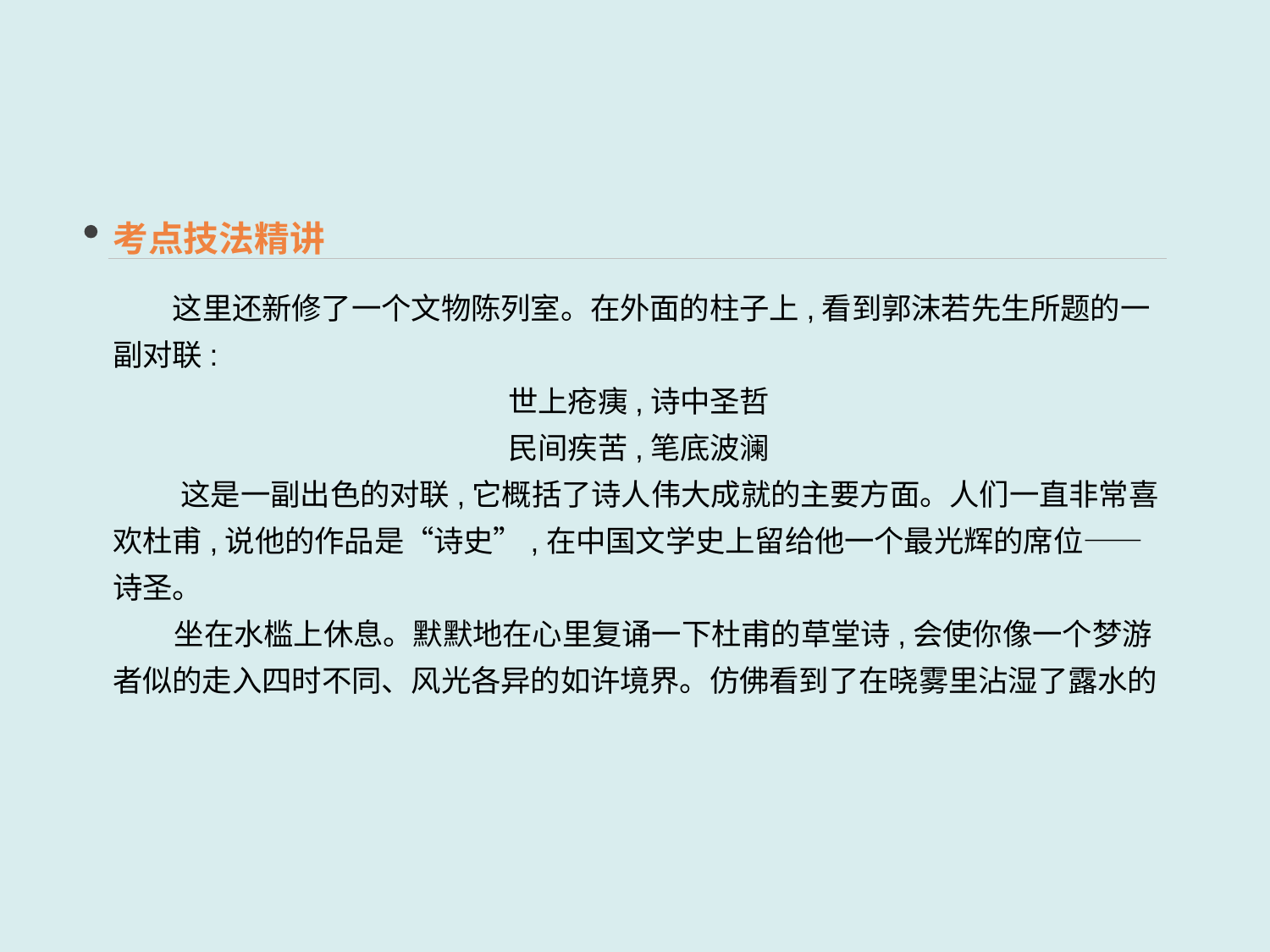

考点技法精讲

　　这里还新修了一个文物陈列室。在外面的柱子上,看到郭沫若先生所题的一副对联:
世上疮痍,诗中圣哲
民间疾苦,笔底波澜
         这是一副出色的对联,它概括了诗人伟大成就的主要方面。人们一直非常喜欢杜甫,说他的作品是“诗史”,在中国文学史上留给他一个最光辉的席位——诗圣。
        坐在水槛上休息。默默地在心里复诵一下杜甫的草堂诗,会使你像一个梦游者似的走入四时不同、风光各异的如许境界。仿佛看到了在晓雾里沾湿了露水的